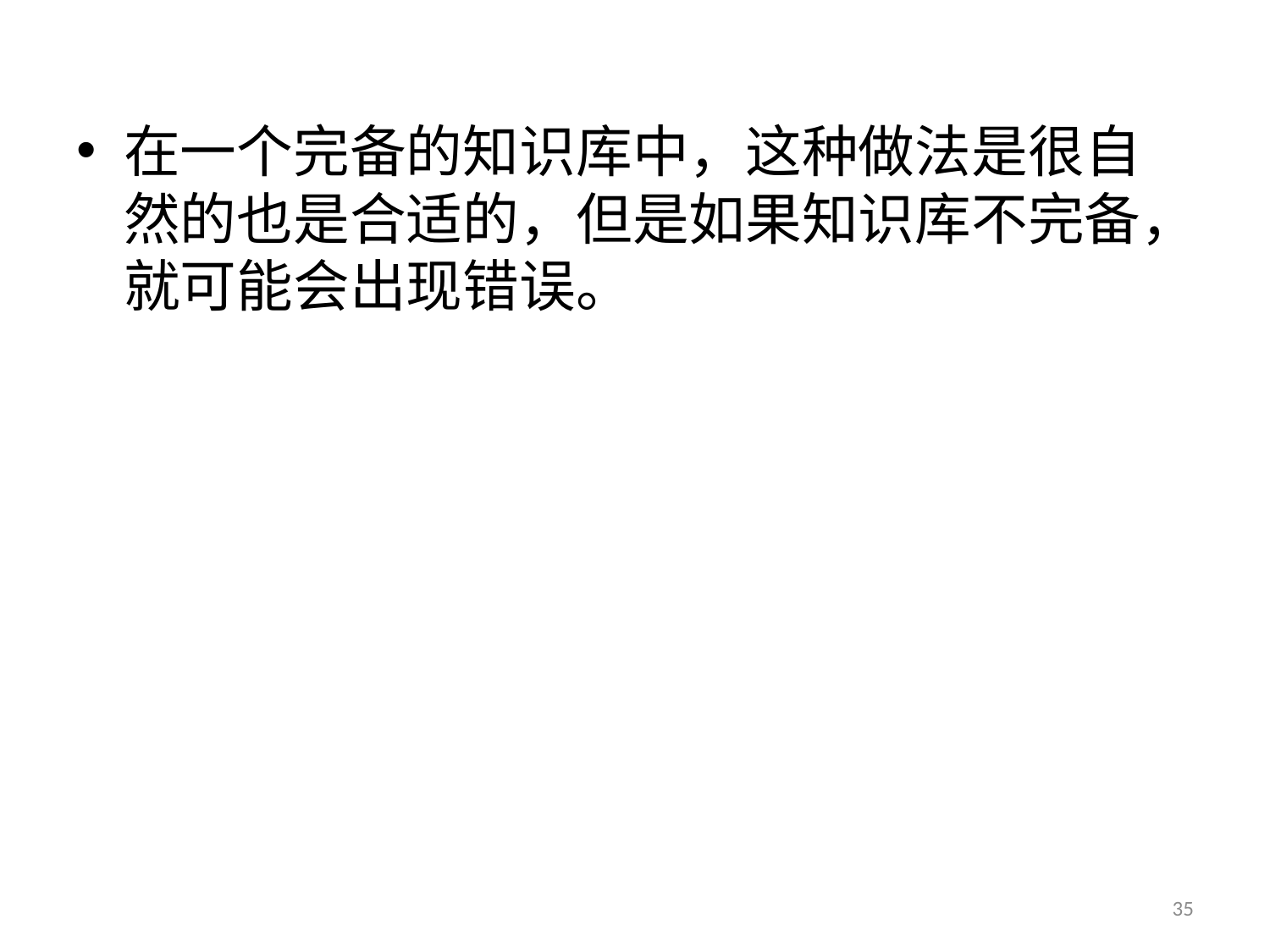

在一个完备的知识库中，这种做法是很自然的也是合适的，但是如果知识库不完备，就可能会出现错误。
35